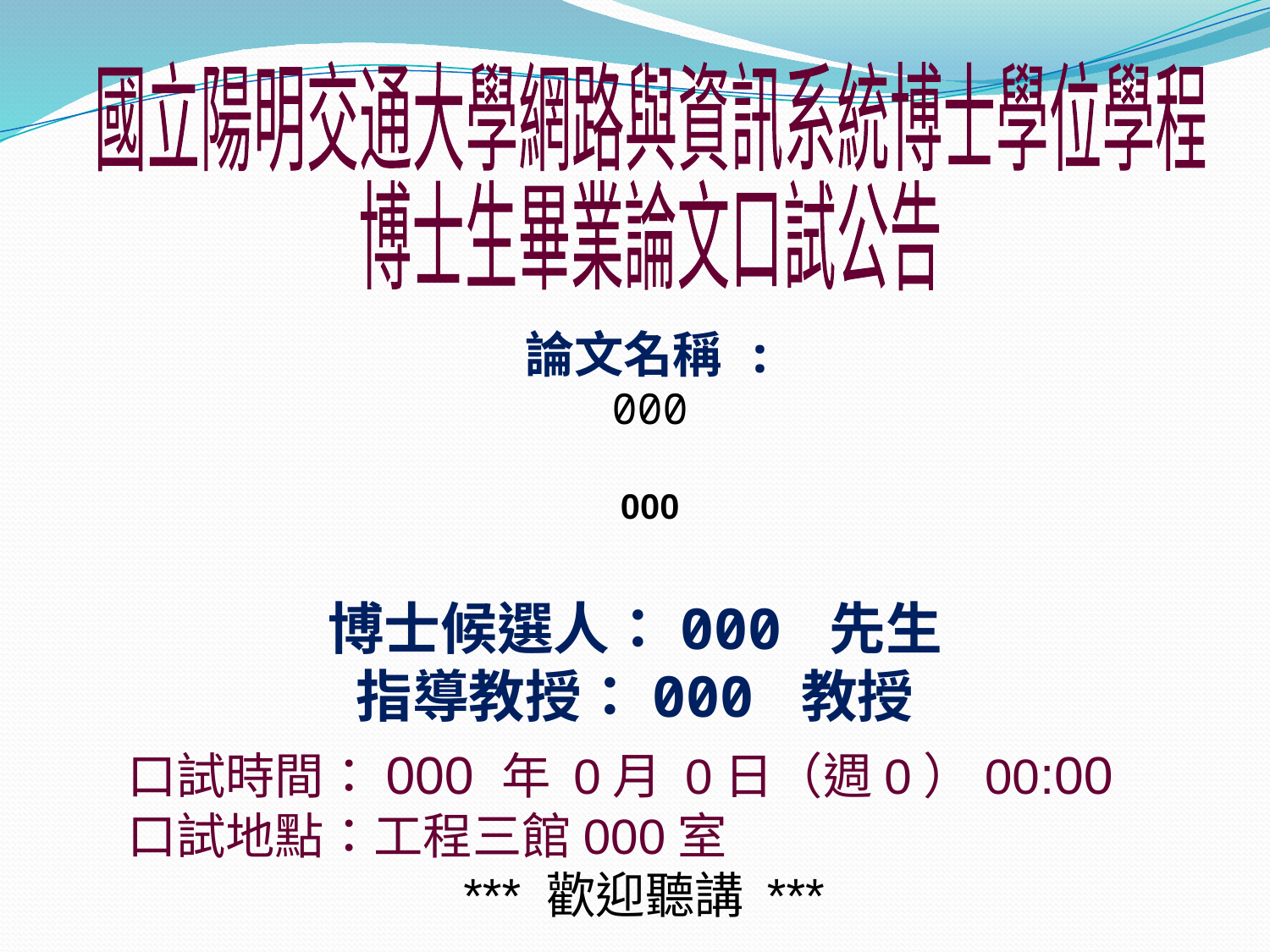

國立陽明交通大學網路與資訊系統博士學位學程
博士生畢業論文口試公告
論文名稱 :
000

000
博士候選人：000 先生
指導教授：000 教授
口試時間：000 年 0月 0日（週0）00:00
口試地點：工程三館000室
*** 歡迎聽講 ***